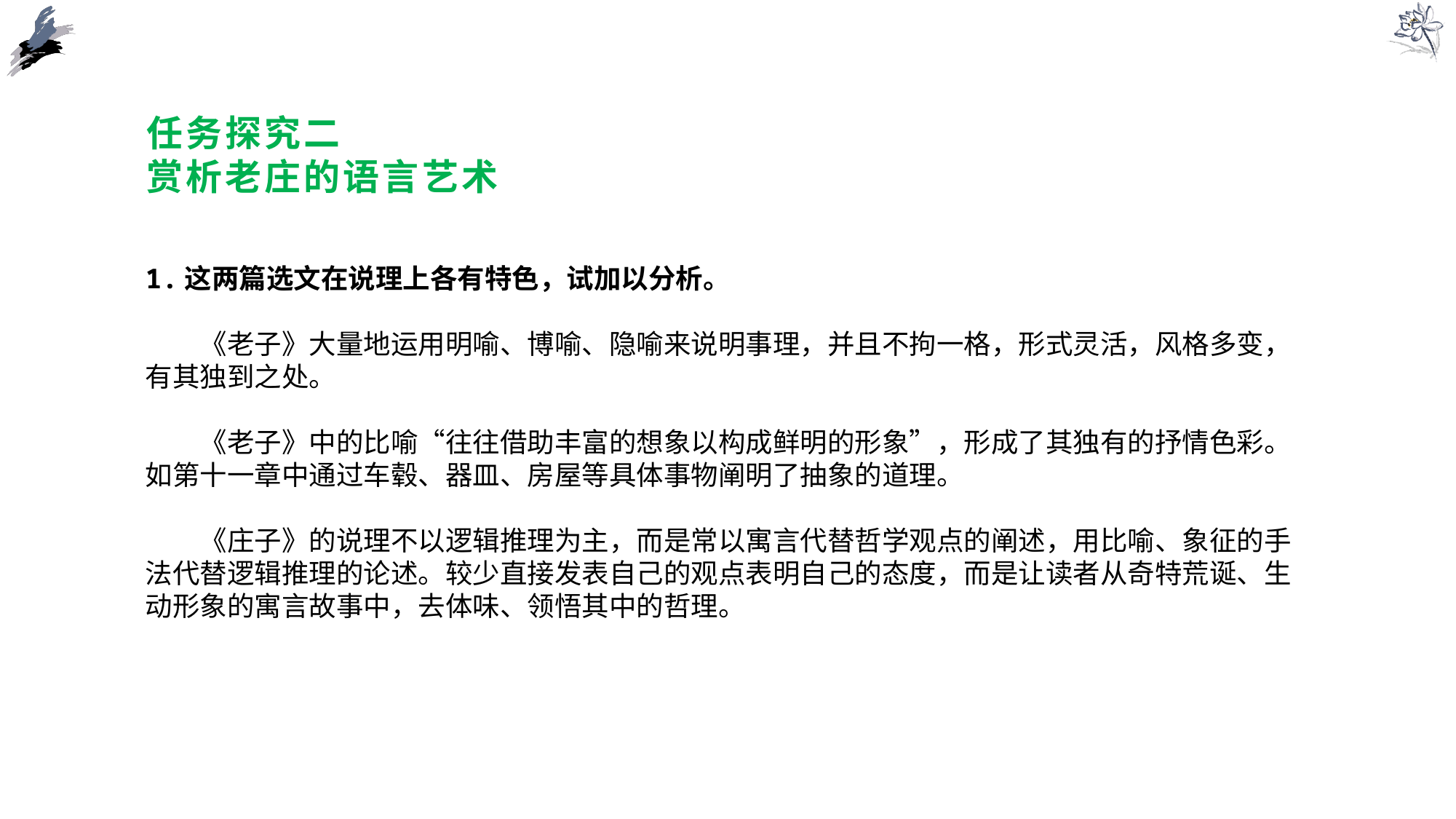

# 任务探究二 赏析老庄的语言艺术
1.这两篇选文在说理上各有特色，试加以分析。

《老子》大量地运用明喻、博喻、隐喻来说明事理，并且不拘一格，形式灵活，风格多变，有其独到之处。

《老子》中的比喻“往往借助丰富的想象以构成鲜明的形象”，形成了其独有的抒情色彩。如第十一章中通过车毂、器皿、房屋等具体事物阐明了抽象的道理。

《庄子》的说理不以逻辑推理为主，而是常以寓言代替哲学观点的阐述，用比喻、象征的手法代替逻辑推理的论述。较少直接发表自己的观点表明自己的态度，而是让读者从奇特荒诞、生动形象的寓言故事中，去体味、领悟其中的哲理。